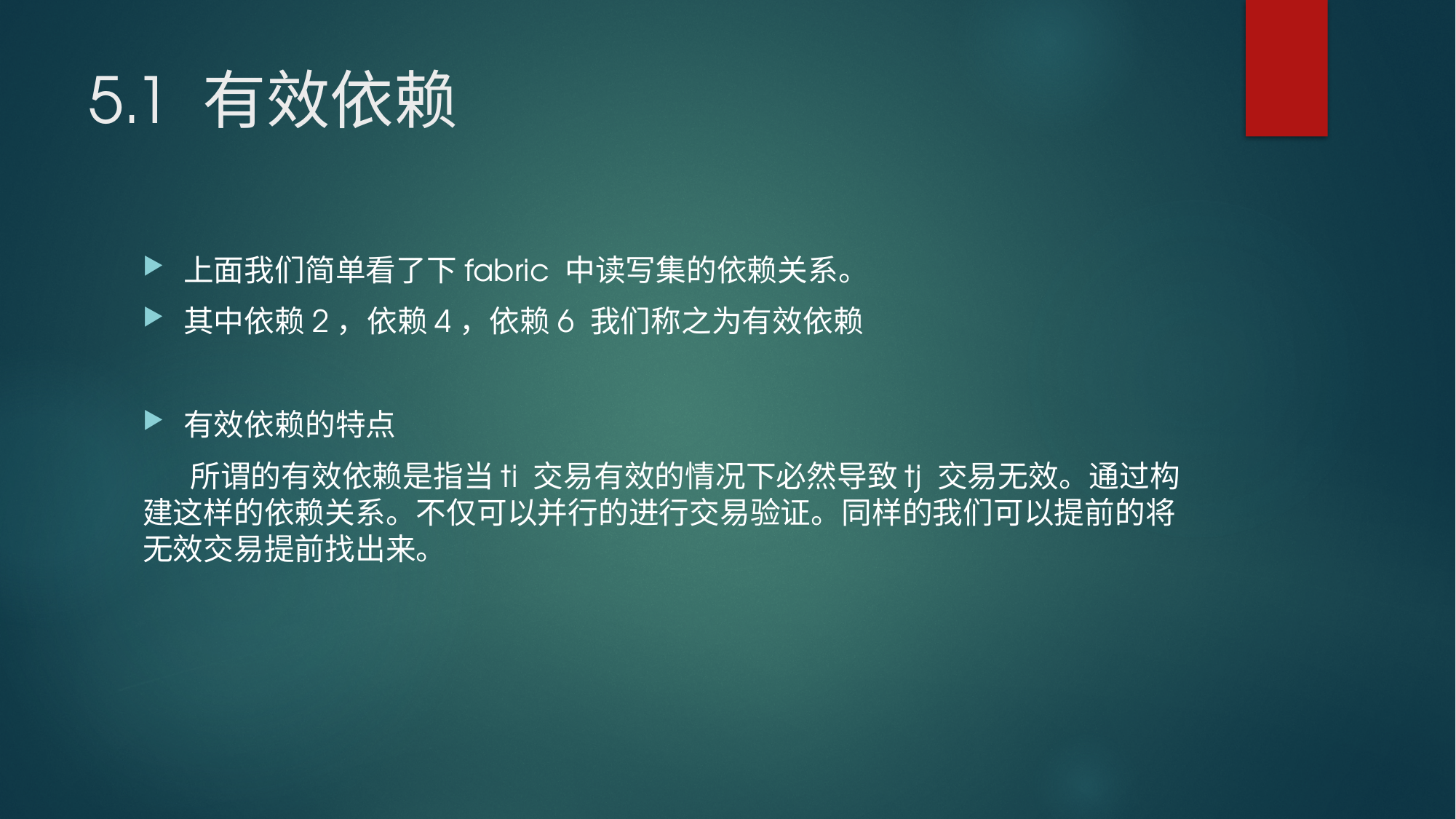

# 5.1 有效依赖
上面我们简单看了下fabric 中读写集的依赖关系。
其中依赖2，依赖4，依赖6 我们称之为有效依赖

有效依赖的特点
      所谓的有效依赖是指当ti 交易有效的情况下必然导致tj 交易无效。通过构建这样的依赖关系。不仅可以并行的进行交易验证。同样的我们可以提前的将无效交易提前找出来。